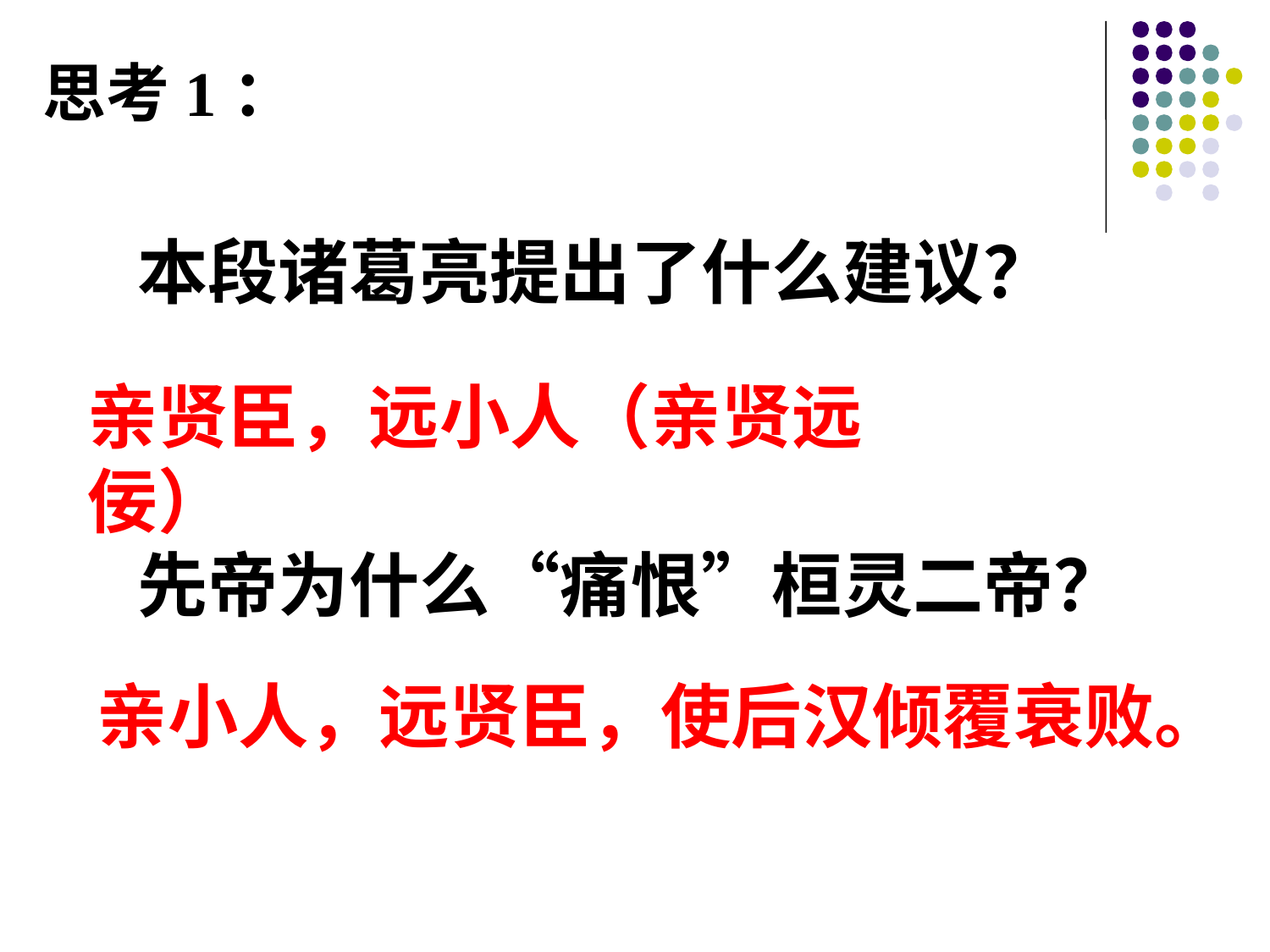

思考1：
# 本段诸葛亮提出了什么建议？ 先帝为什么“痛恨”桓灵二帝？
亲贤臣，远小人（亲贤远佞）
亲小人，远贤臣，使后汉倾覆衰败。